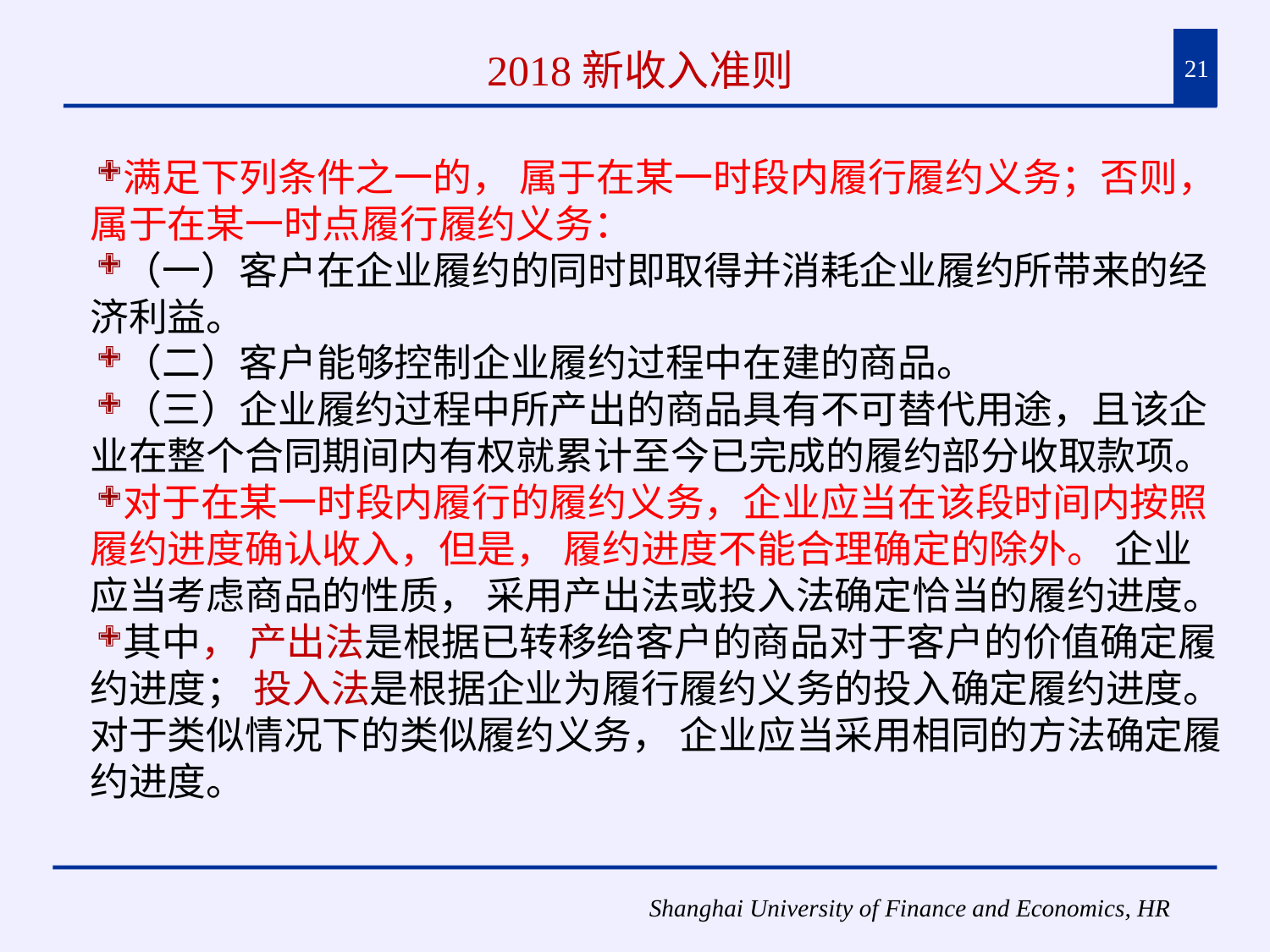

# 2018新收入准则
21
满足下列条件之一的， 属于在某一时段内履行履约义务；否则，属于在某一时点履行履约义务：
（一）客户在企业履约的同时即取得并消耗企业履约所带来的经济利益。
（二）客户能够控制企业履约过程中在建的商品。
（三）企业履约过程中所产出的商品具有不可替代用途，且该企业在整个合同期间内有权就累计至今已完成的履约部分收取款项。
对于在某一时段内履行的履约义务，企业应当在该段时间内按照履约进度确认收入，但是， 履约进度不能合理确定的除外。 企业应当考虑商品的性质， 采用产出法或投入法确定恰当的履约进度。
其中， 产出法是根据已转移给客户的商品对于客户的价值确定履约进度； 投入法是根据企业为履行履约义务的投入确定履约进度。 对于类似情况下的类似履约义务， 企业应当采用相同的方法确定履约进度。